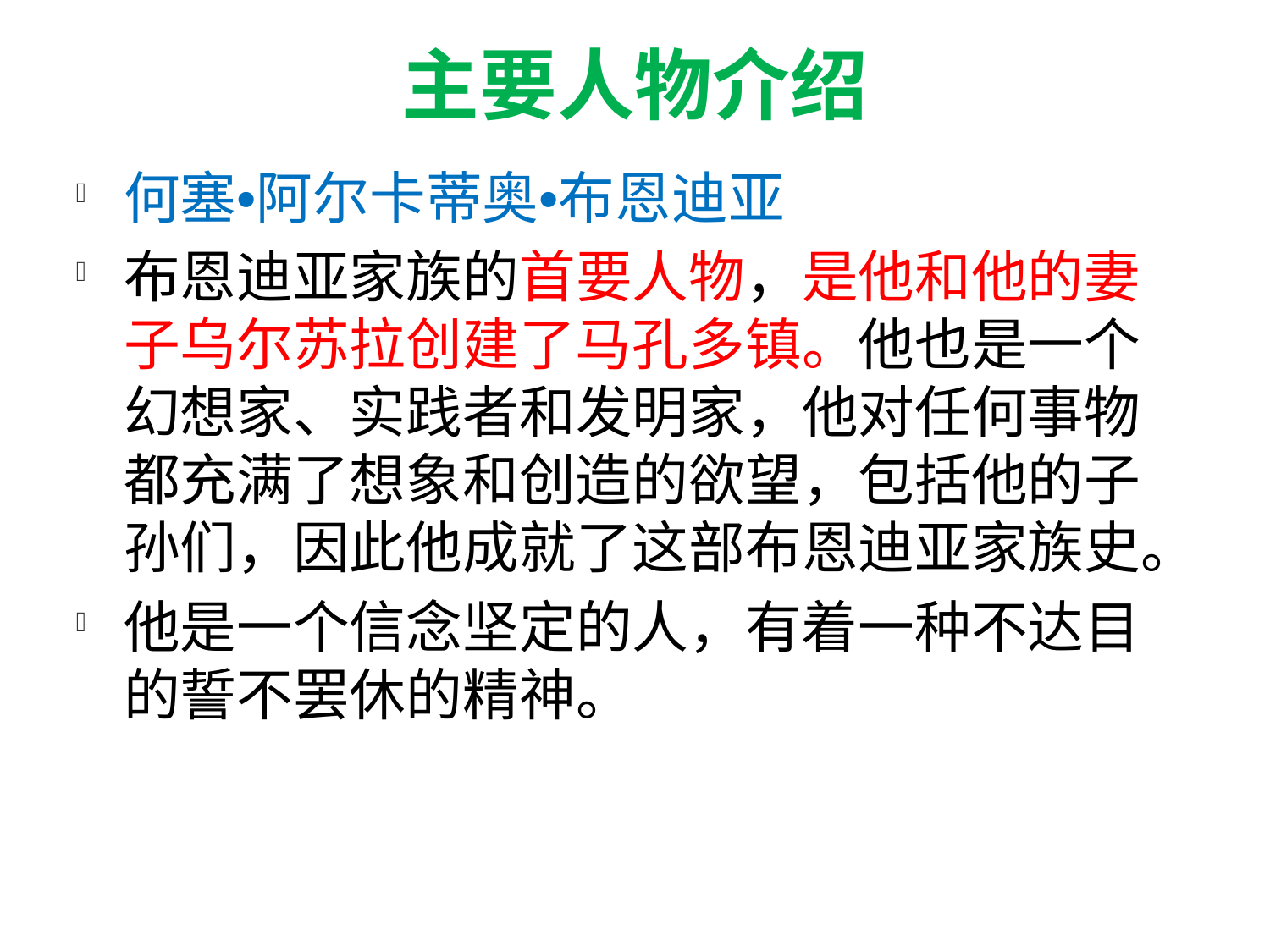

# 主要人物介绍
何塞•阿尔卡蒂奥•布恩迪亚
布恩迪亚家族的首要人物，是他和他的妻子乌尔苏拉创建了马孔多镇。他也是一个幻想家、实践者和发明家，他对任何事物都充满了想象和创造的欲望，包括他的子孙们，因此他成就了这部布恩迪亚家族史。
他是一个信念坚定的人，有着一种不达目的誓不罢休的精神。